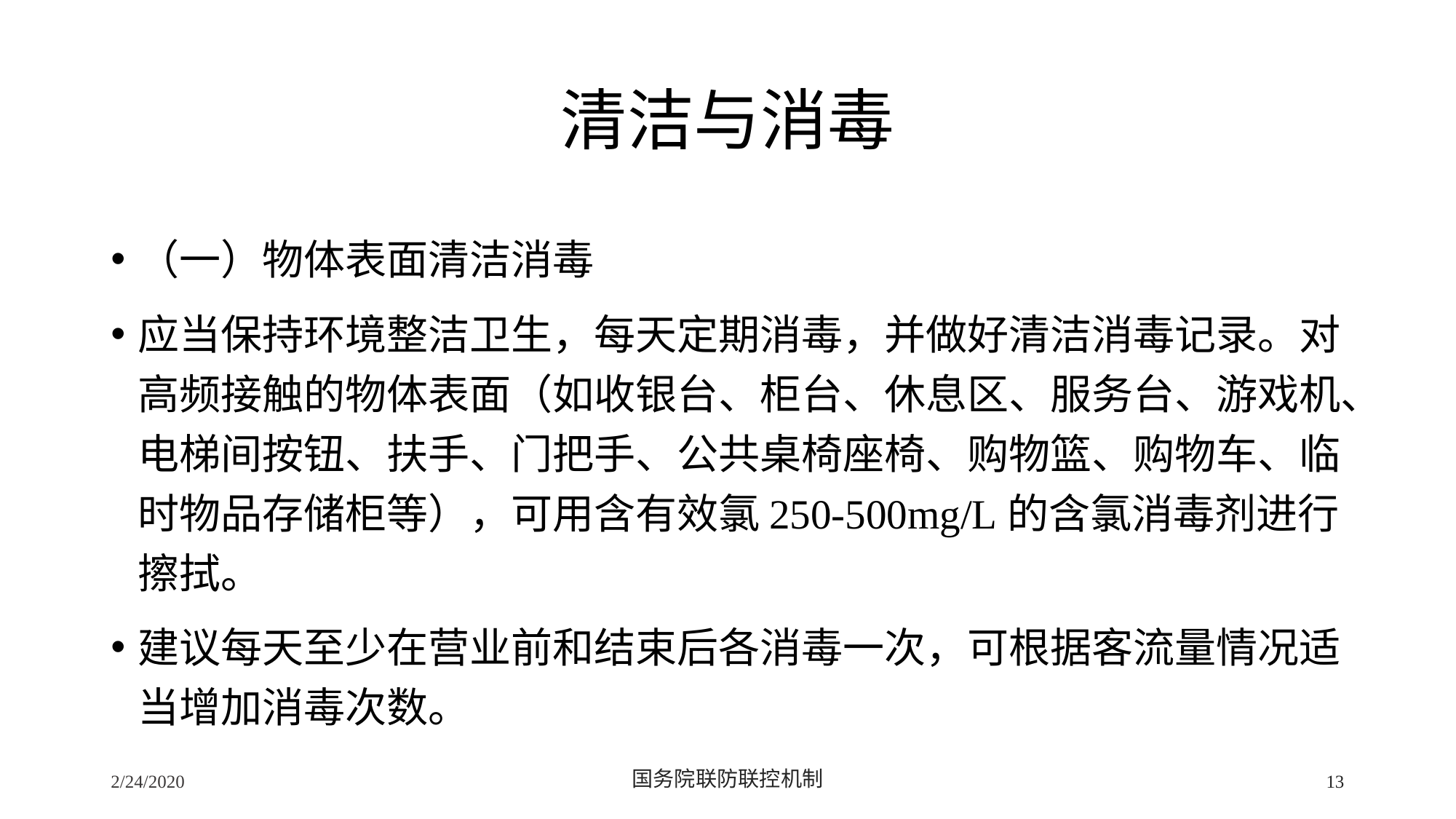

# 清洁与消毒
（一）物体表面清洁消毒
应当保持环境整洁卫生，每天定期消毒，并做好清洁消毒记录。对高频接触的物体表面（如收银台、柜台、休息区、服务台、游戏机、电梯间按钮、扶手、门把手、公共桌椅座椅、购物篮、购物车、临时物品存储柜等），可用含有效氯250-500mg/L的含氯消毒剂进行擦拭。
建议每天至少在营业前和结束后各消毒一次，可根据客流量情况适当增加消毒次数。
2/24/2020
国务院联防联控机制
13